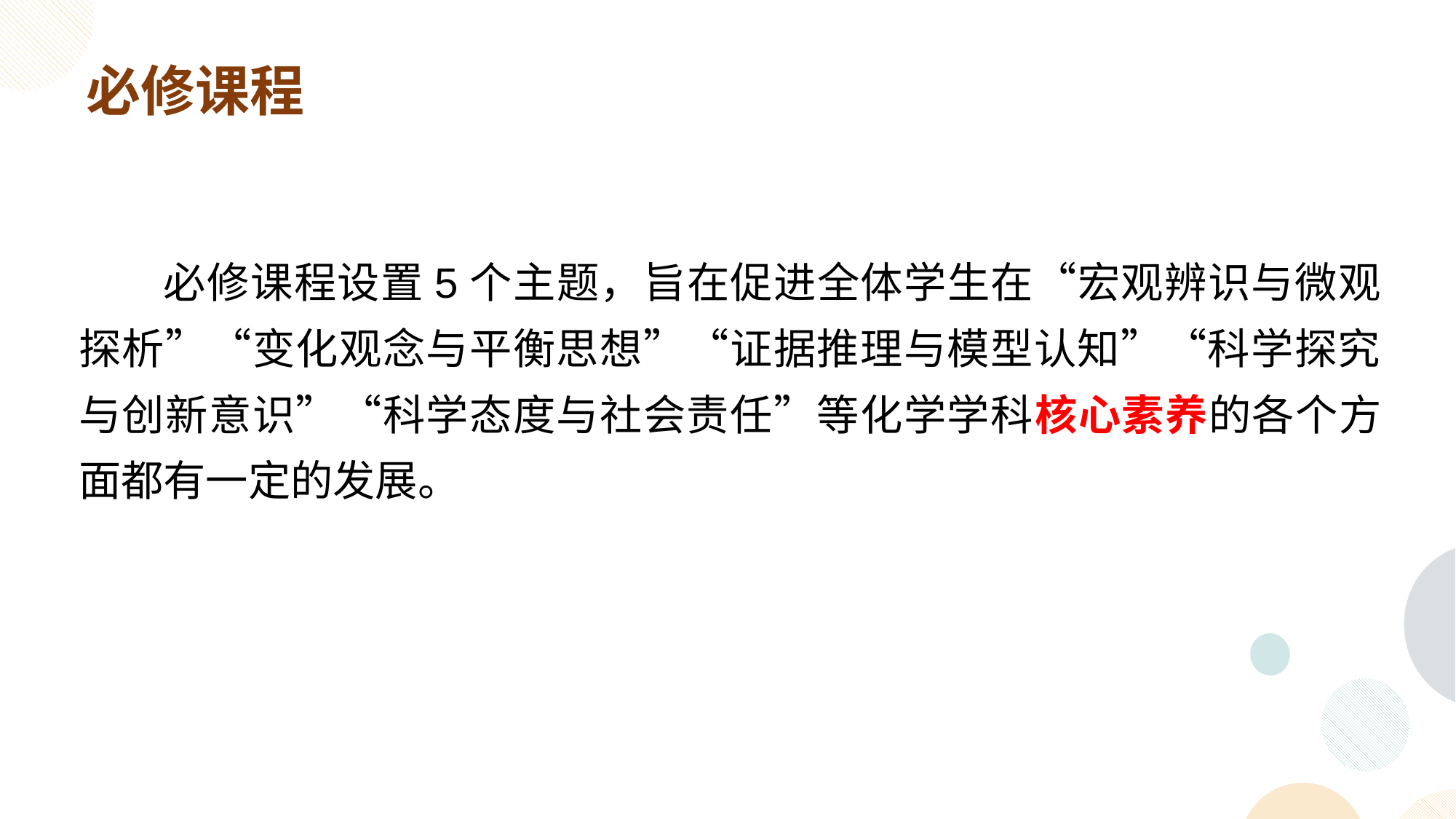

必修课程
 必修课程设置5个主题，旨在促进全体学生在“宏观辨识与微观探析”“变化观念与平衡思想”“证据推理与模型认知”“科学探究与创新意识”“科学态度与社会责任”等化学学科核心素养的各个方面都有一定的发展。